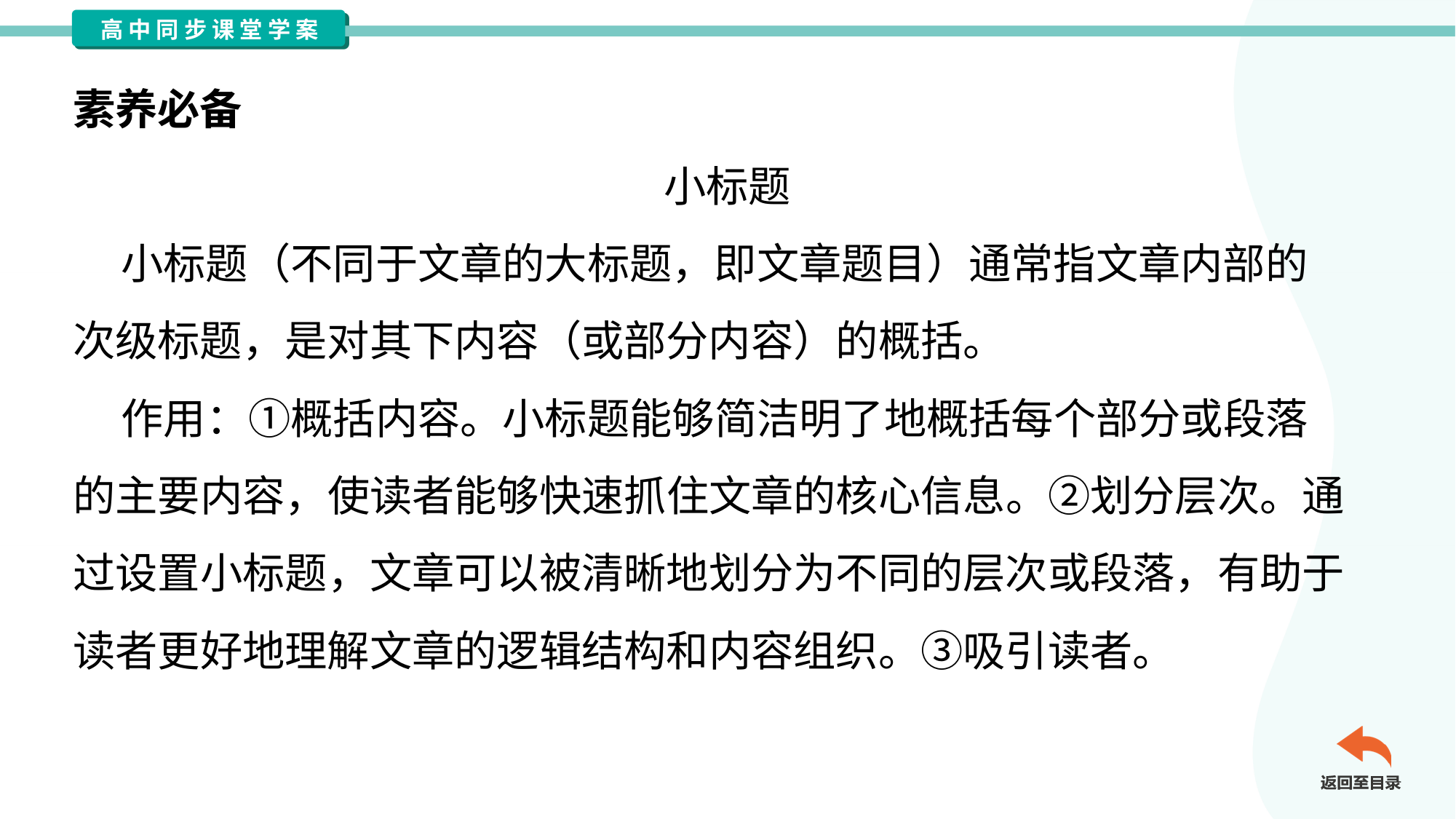

素养必备
小标题
    小标题（不同于文章的大标题，即文章题目）通常指文章内部的
次级标题，是对其下内容（或部分内容）的概括。
    作用：①概括内容。小标题能够简洁明了地概括每个部分或段落
的主要内容，使读者能够快速抓住文章的核心信息。②划分层次。通
过设置小标题，文章可以被清晰地划分为不同的层次或段落，有助于
读者更好地理解文章的逻辑结构和内容组织。③吸引读者。